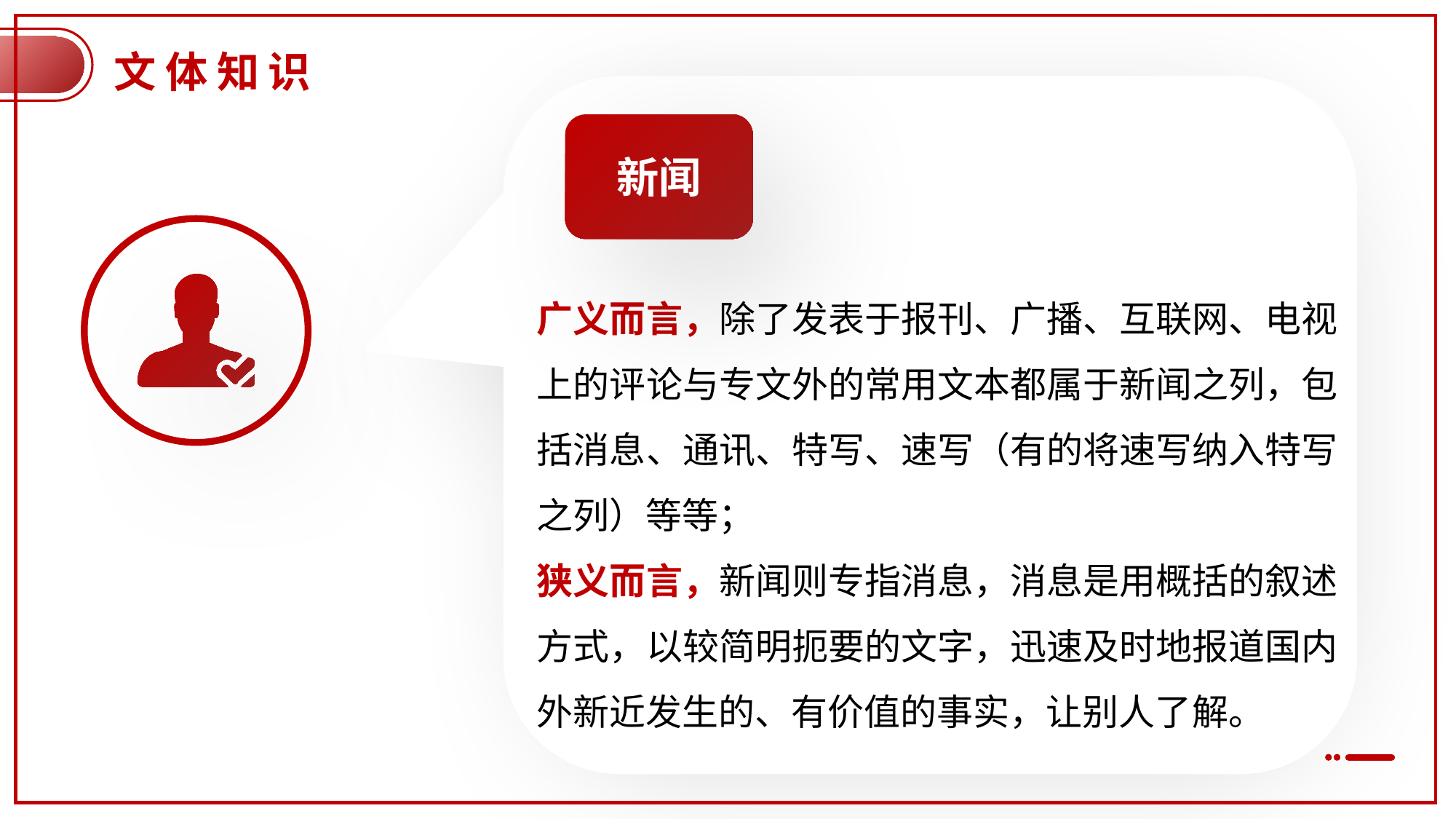

文体知识

新闻
广义而言，除了发表于报刊、广播、互联网、电视上的评论与专文外的常用文本都属于新闻之列，包括消息、通讯、特写、速写（有的将速写纳入特写之列）等等；
狭义而言，新闻则专指消息，消息是用概括的叙述方式，以较简明扼要的文字，迅速及时地报道国内外新近发生的、有价值的事实，让别人了解。